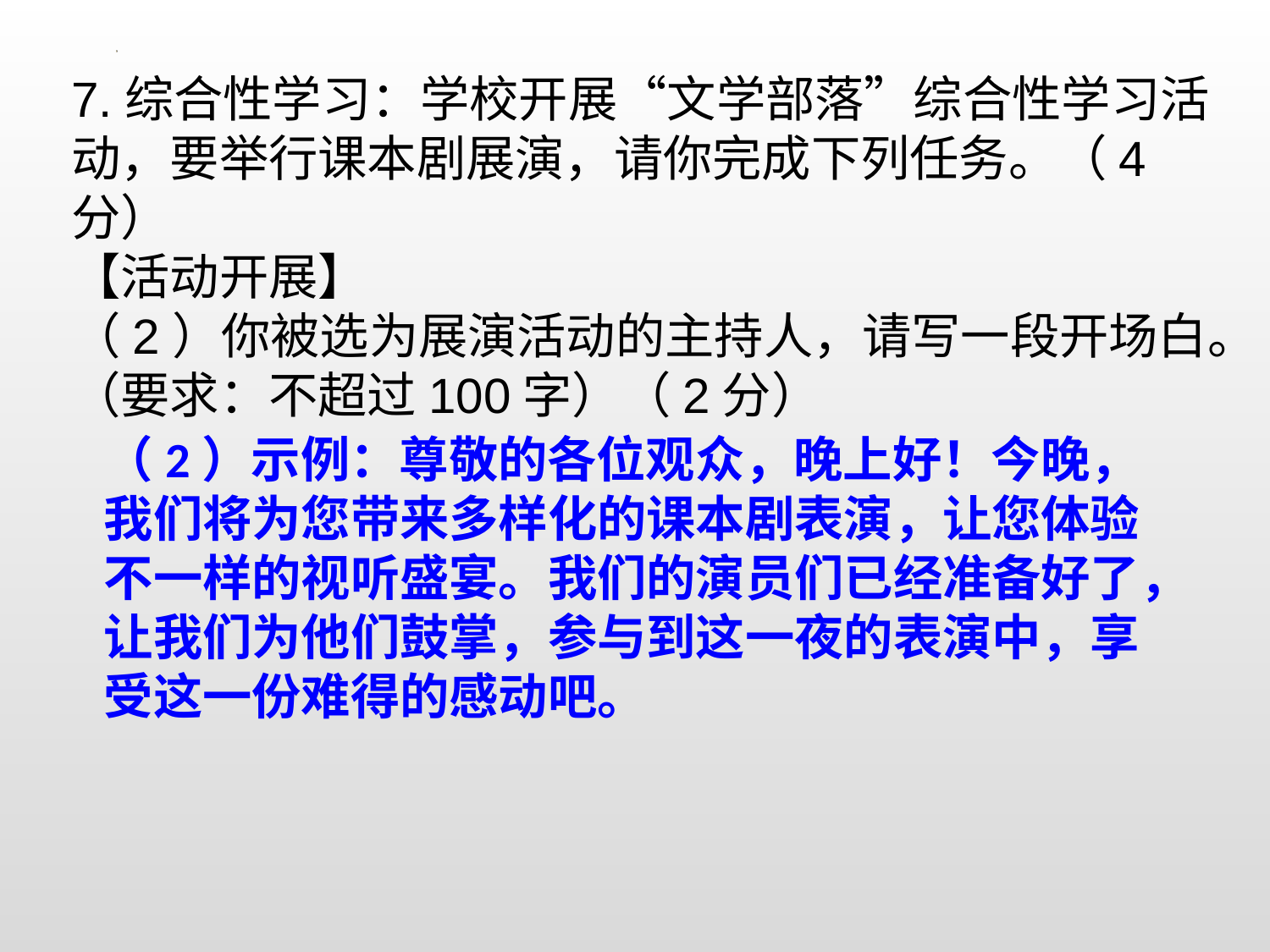

7.综合性学习：学校开展“文学部落”综合性学习活动，要举行课本剧展演，请你完成下列任务。（4分）
【活动开展】
（2）你被选为展演活动的主持人，请写一段开场白。（要求：不超过100字）（2分）
（2）示例：尊敬的各位观众，晚上好！今晚，我们将为您带来多样化的课本剧表演，让您体验不一样的视听盛宴。我们的演员们已经准备好了，让我们为他们鼓掌，参与到这一夜的表演中，享受这一份难得的感动吧。